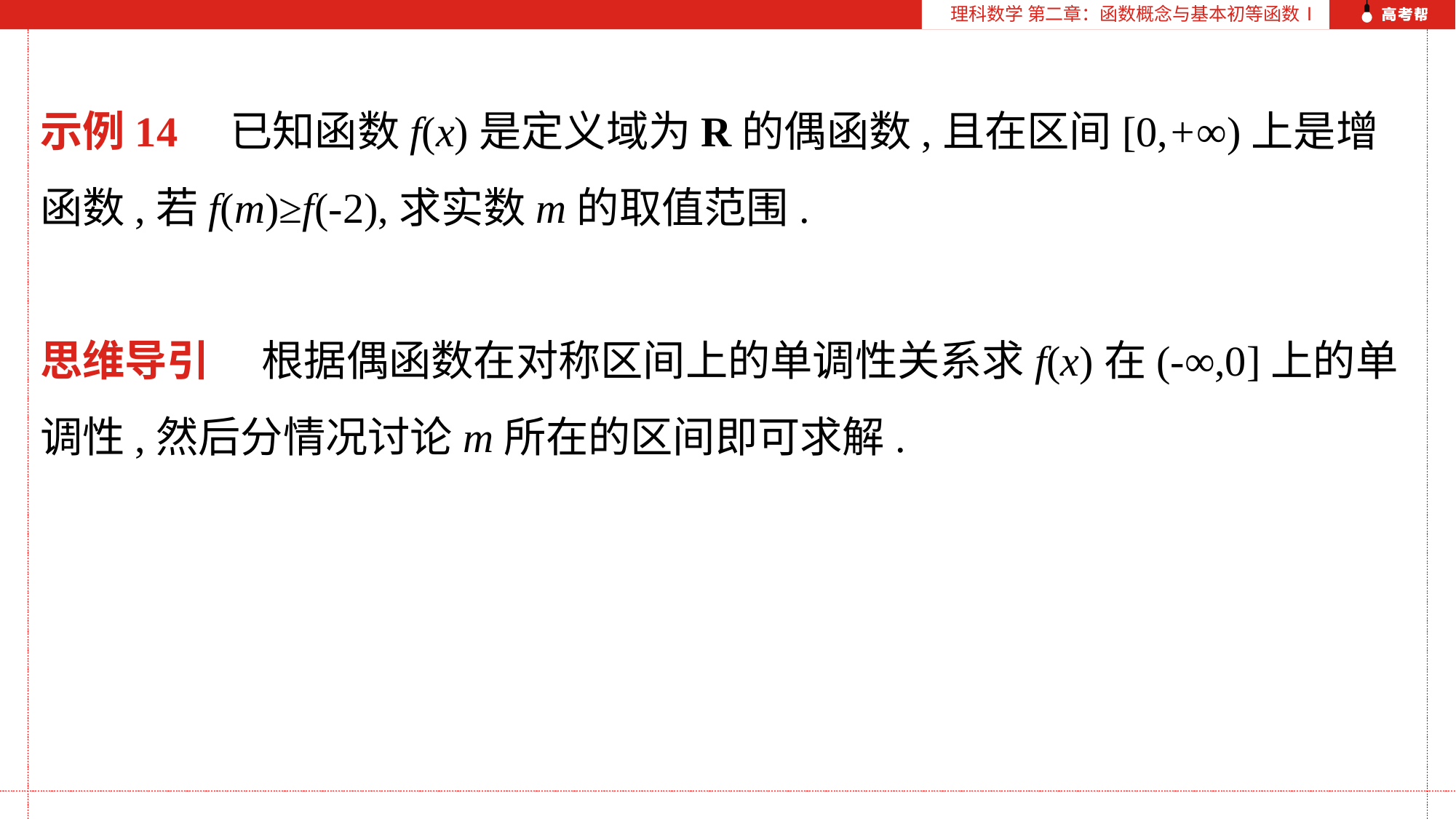

理科数学 第二章：函数概念与基本初等函数Ⅰ

示例14　已知函数f(x)是定义域为R的偶函数,且在区间[0,+∞)上是增函数,若f(m)≥f(-2),求实数m的取值范围.

思维导引　 根据偶函数在对称区间上的单调性关系求f(x)在(-∞,0]上的单调性,然后分情况讨论m所在的区间即可求解.